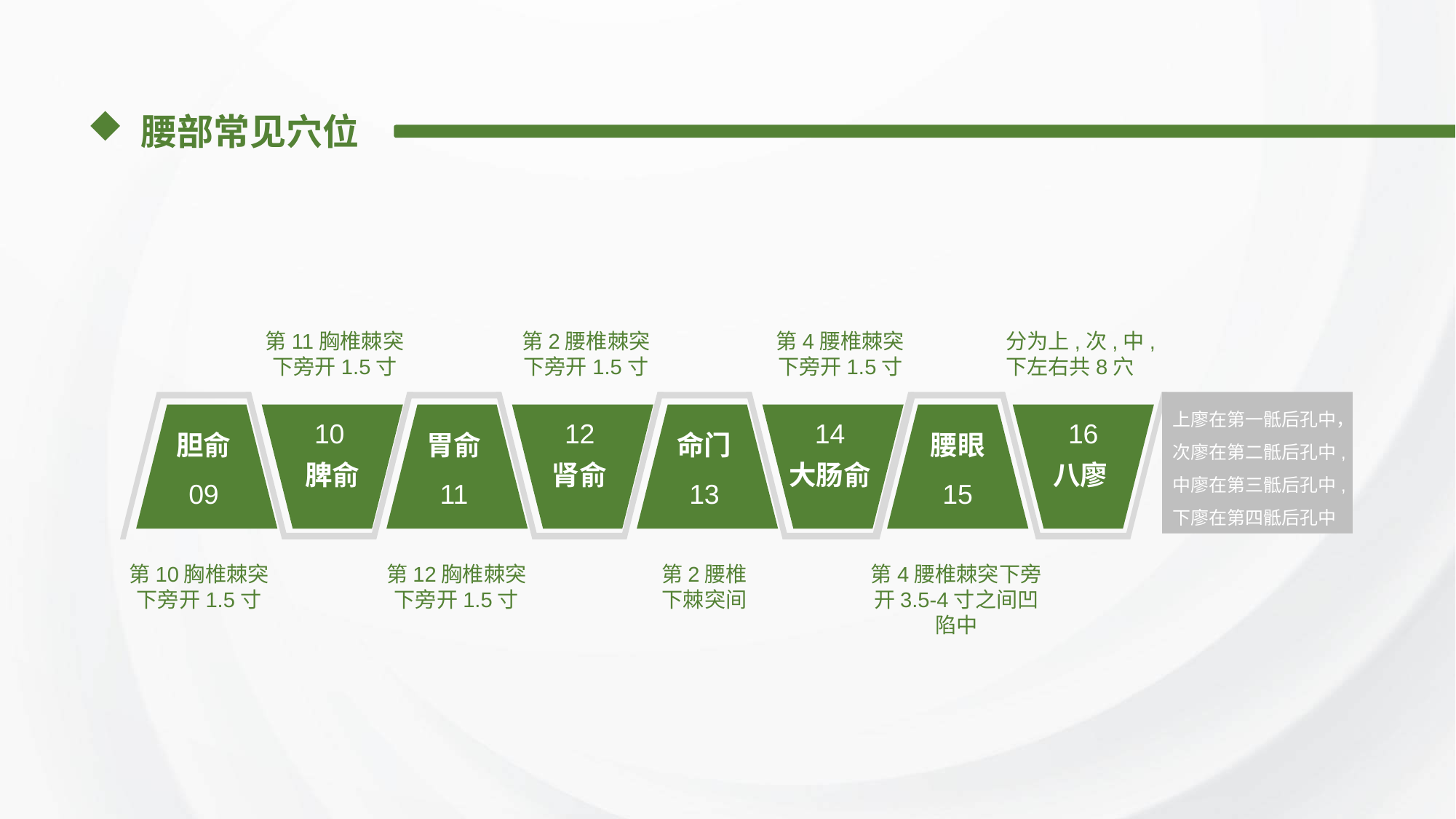

腰部常见穴位
第11胸椎棘突
下旁开1.5寸
第2腰椎棘突
下旁开1.5寸
第4腰椎棘突
下旁开1.5寸
分为上,次,中,
下左右共8穴

上廖在第一骶后孔中，
次廖在第二骶后孔中,
中廖在第三骶后孔中,
下廖在第四骶后孔中
脾俞

肾俞

大肠俞

八廖

胆俞
胃俞
命门
腰眼
10
12
14
16
09
11
13
15
第10胸椎棘突
下旁开1.5寸
第12胸椎棘突
下旁开1.5寸
第2腰椎
下棘突间
第4腰椎棘突下旁开3.5-4寸之间凹陷中